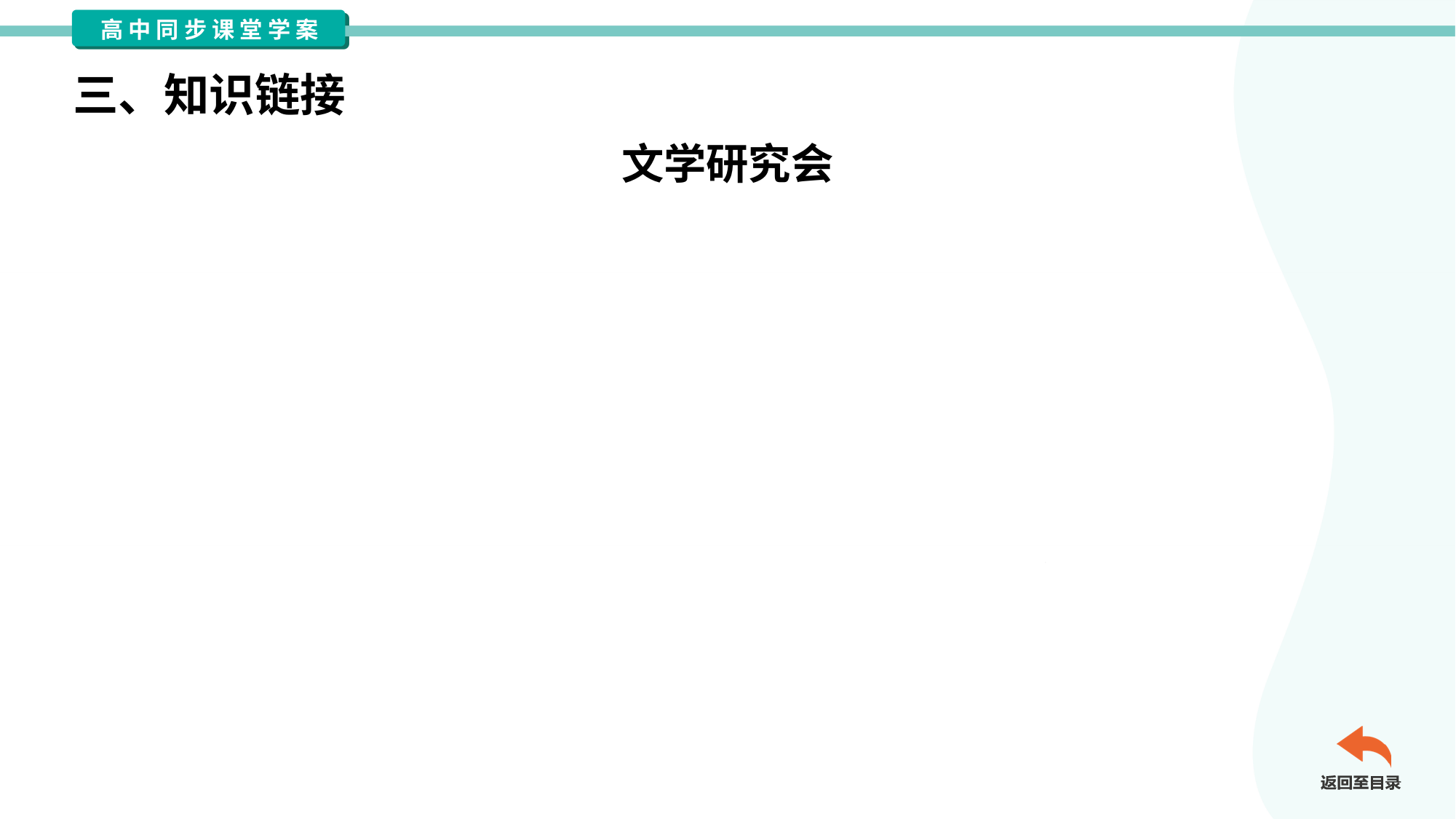

三、知识链接
文学研究会
    文学研究会是新文学运动中成立最早、影响和贡献“最大”的文学
社团之一，由周作人、郑振铎、沈雁冰（茅盾）、郭绍虞、朱希祖、
瞿世英、蒋百里、孙伏园、耿济之、王统照、叶绍钧（叶圣陶）、许
地山十二人发起成立，其宗旨是“研究介绍世界文学，整理中国旧文学，
创造新文学”。文学研究会成立宣言带有著作工会色彩，它宣称，文学
研究会的成立“是建立著作工会的基础”，希望“著作同业的联合”，以
“谋文学工作的发达与巩固”。受多方面因素的影响，文学研究会后来
的活动未能完全按计划进行，组织相当松散。1932年初《小说月报》
停刊后，该会活动即基本停止。#1.1